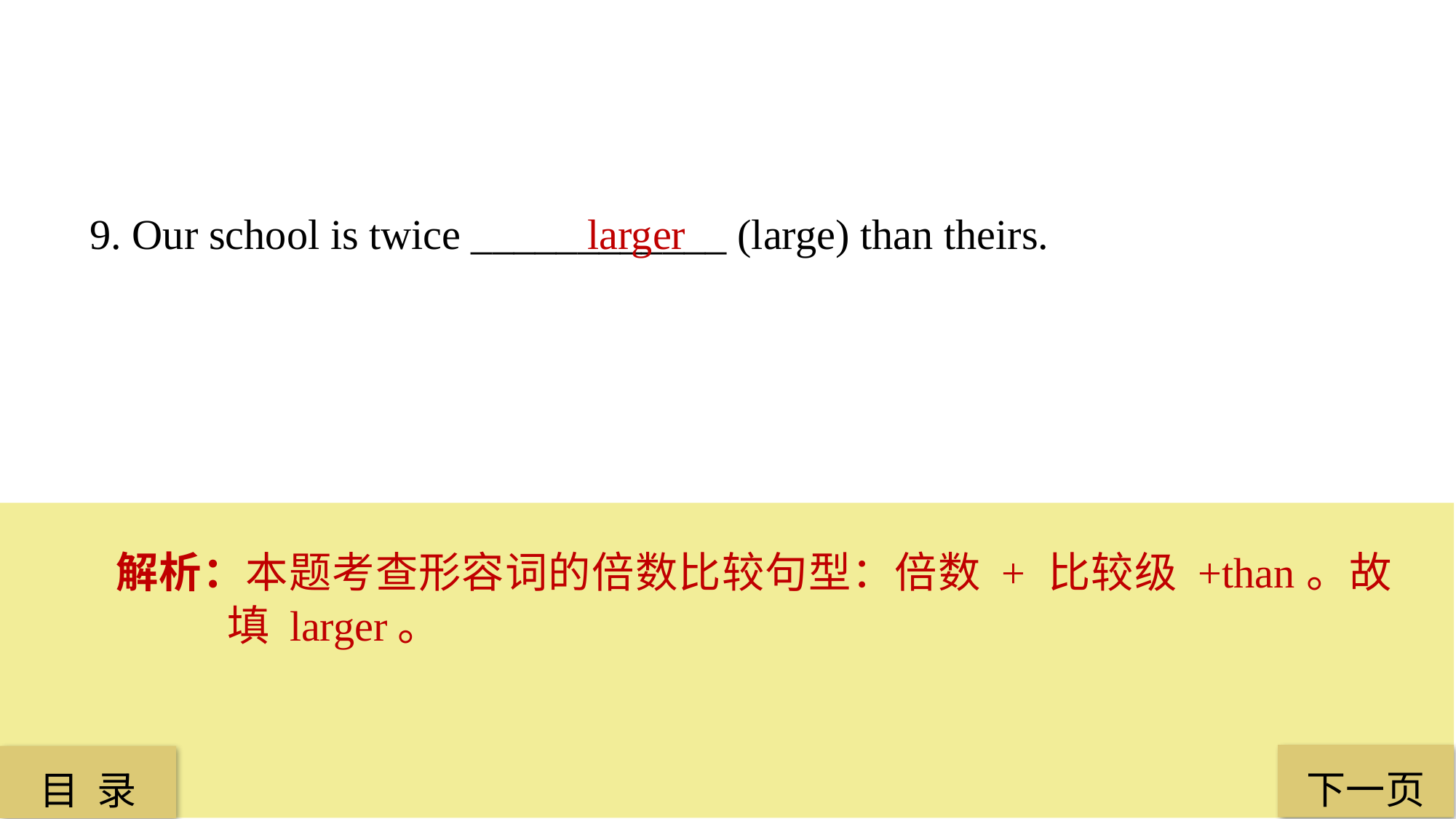

9. Our school is twice ____________ (large) than theirs.
 larger
解析：本题考查形容词的倍数比较句型：倍数 + 比较级 +than。故填 larger。